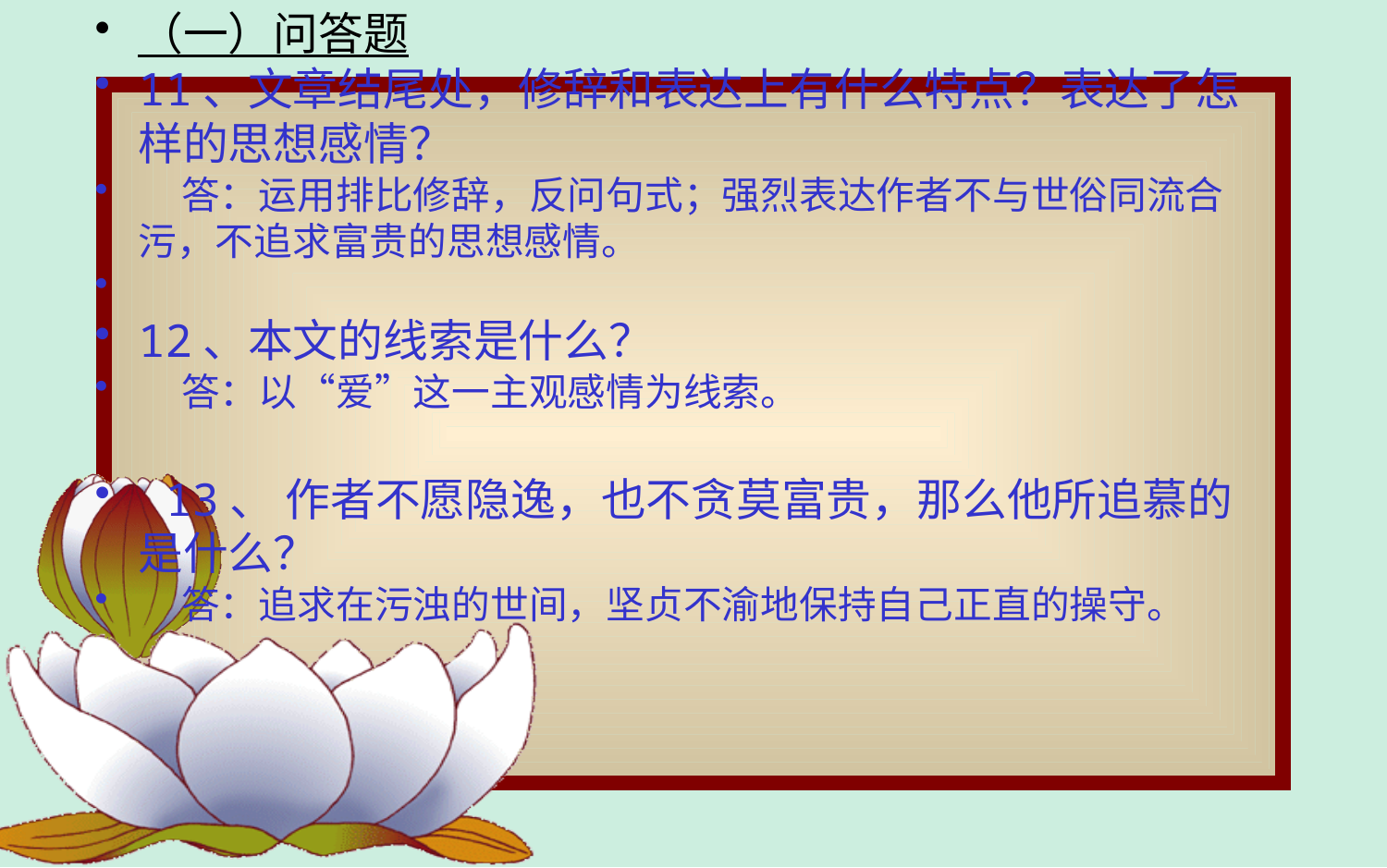

（一）问答题
11、文章结尾处，修辞和表达上有什么特点？表达了怎样的思想感情？
    答：运用排比修辞，反问句式；强烈表达作者不与世俗同流合污，不追求富贵的思想感情。

12、本文的线索是什么？
    答：以“爱”这一主观感情为线索。

 13、 作者不愿隐逸，也不贪莫富贵，那么他所追慕的是什么？
    答：追求在污浊的世间，坚贞不渝地保持自己正直的操守。
#